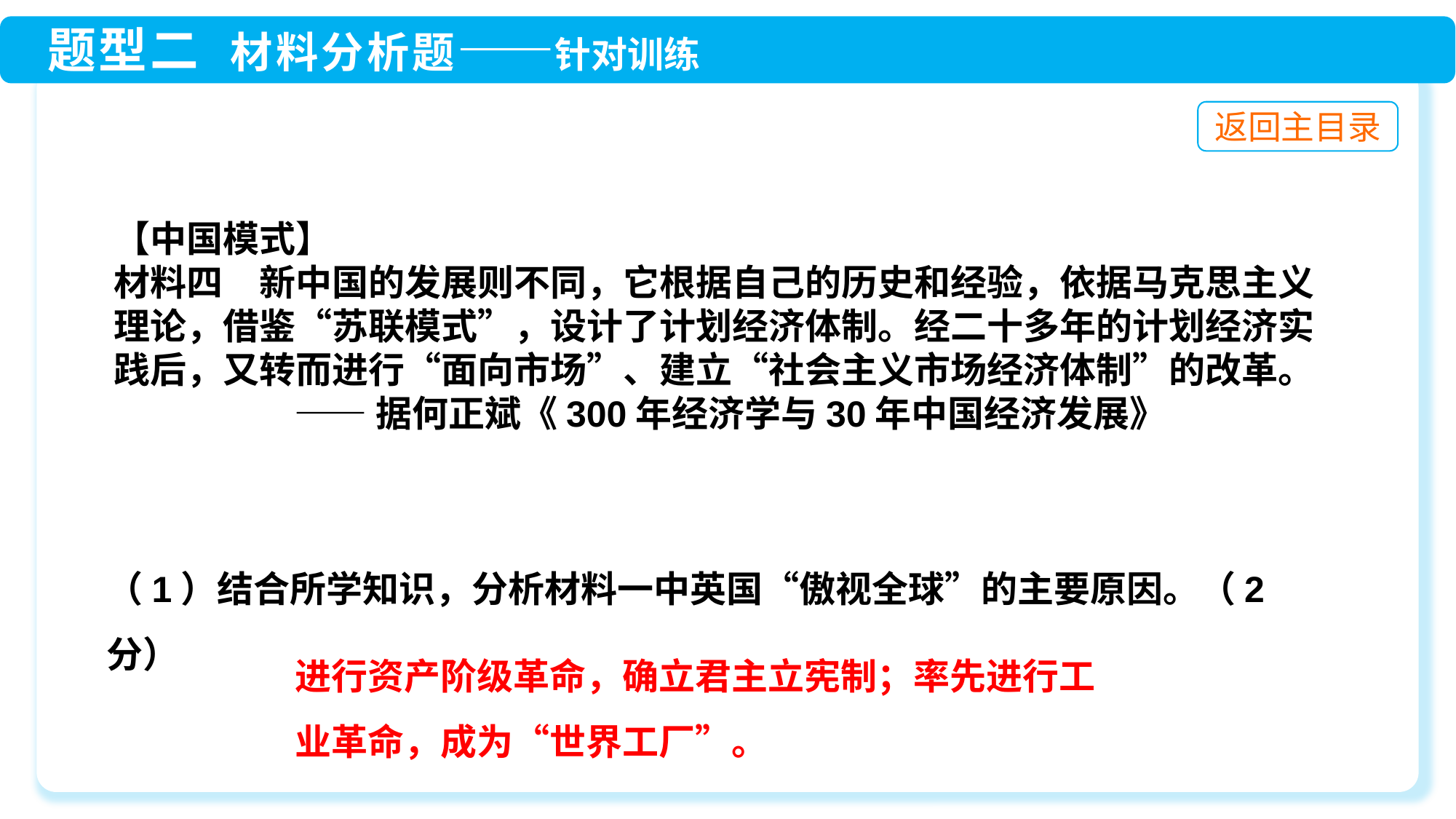

【中国模式】
材料四　新中国的发展则不同，它根据自己的历史和经验，依据马克思主义理论，借鉴“苏联模式”，设计了计划经济体制。经二十多年的计划经济实践后，又转而进行“面向市场”、建立“社会主义市场经济体制”的改革。
                      ——据何正斌《300年经济学与30年中国经济发展》
（1）结合所学知识，分析材料一中英国“傲视全球”的主要原因。（2分）
进行资产阶级革命，确立君主立宪制；率先进行工业革命，成为“世界工厂”。